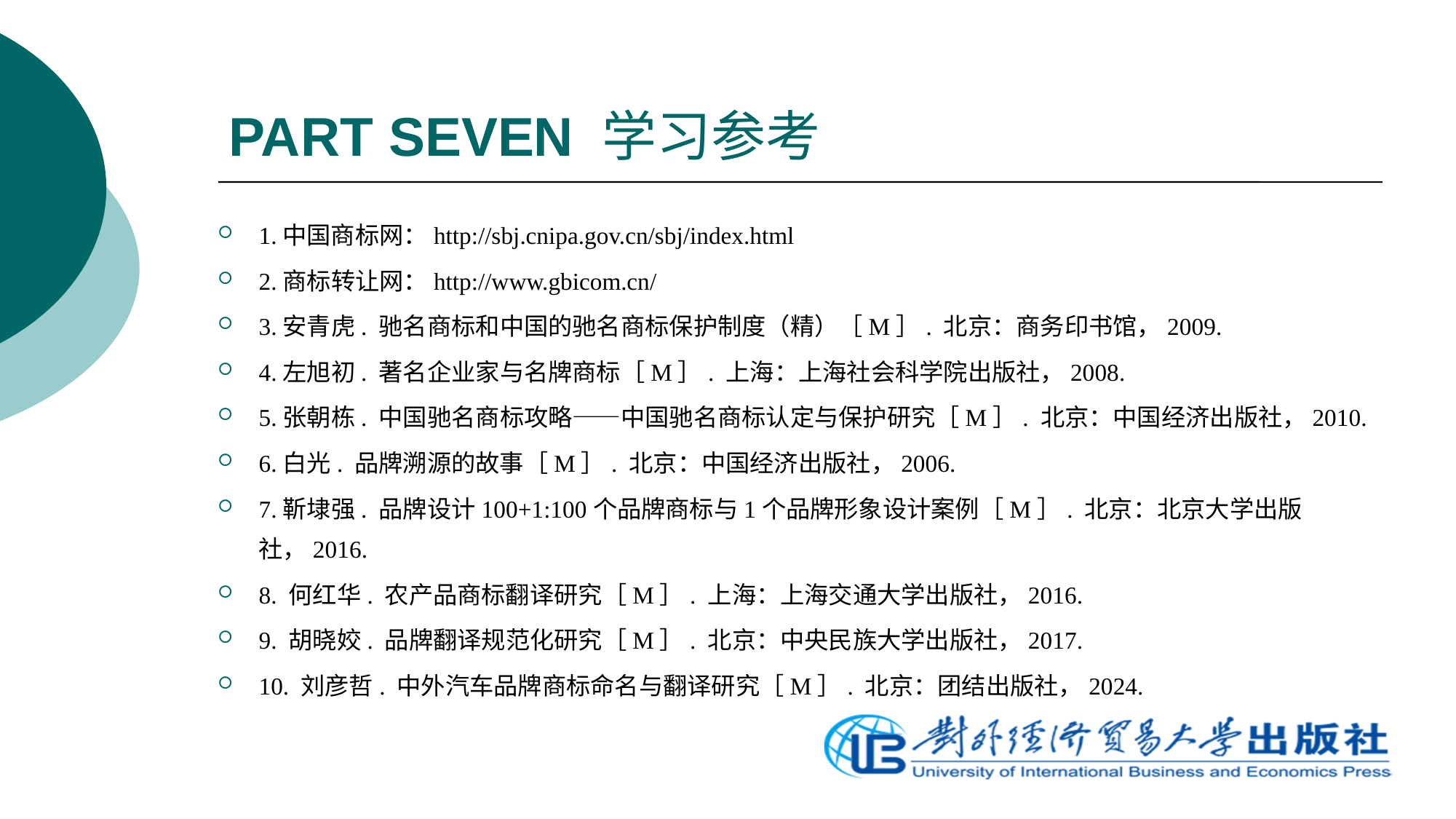

# PART SEVEN 学习参考
1.中国商标网：http://sbj.cnipa.gov.cn/sbj/index.html
2.商标转让网：http://www.gbicom.cn/
3.安青虎. 驰名商标和中国的驰名商标保护制度（精）［M］. 北京：商务印书馆，2009.
4.左旭初. 著名企业家与名牌商标［M］. 上海：上海社会科学院出版社，2008.
5.张朝栋. 中国驰名商标攻略——中国驰名商标认定与保护研究［M］. 北京：中国经济出版社，2010.
6.白光. 品牌溯源的故事［M］. 北京：中国经济出版社，2006.
7.靳埭强. 品牌设计100+1:100个品牌商标与1个品牌形象设计案例［M］. 北京：北京大学出版社，2016.
8. 何红华. 农产品商标翻译研究［M］. 上海：上海交通大学出版社，2016.
9. 胡晓姣. 品牌翻译规范化研究［M］. 北京：中央民族大学出版社，2017.
10. 刘彦哲. 中外汽车品牌商标命名与翻译研究［M］. 北京：团结出版社，2024.